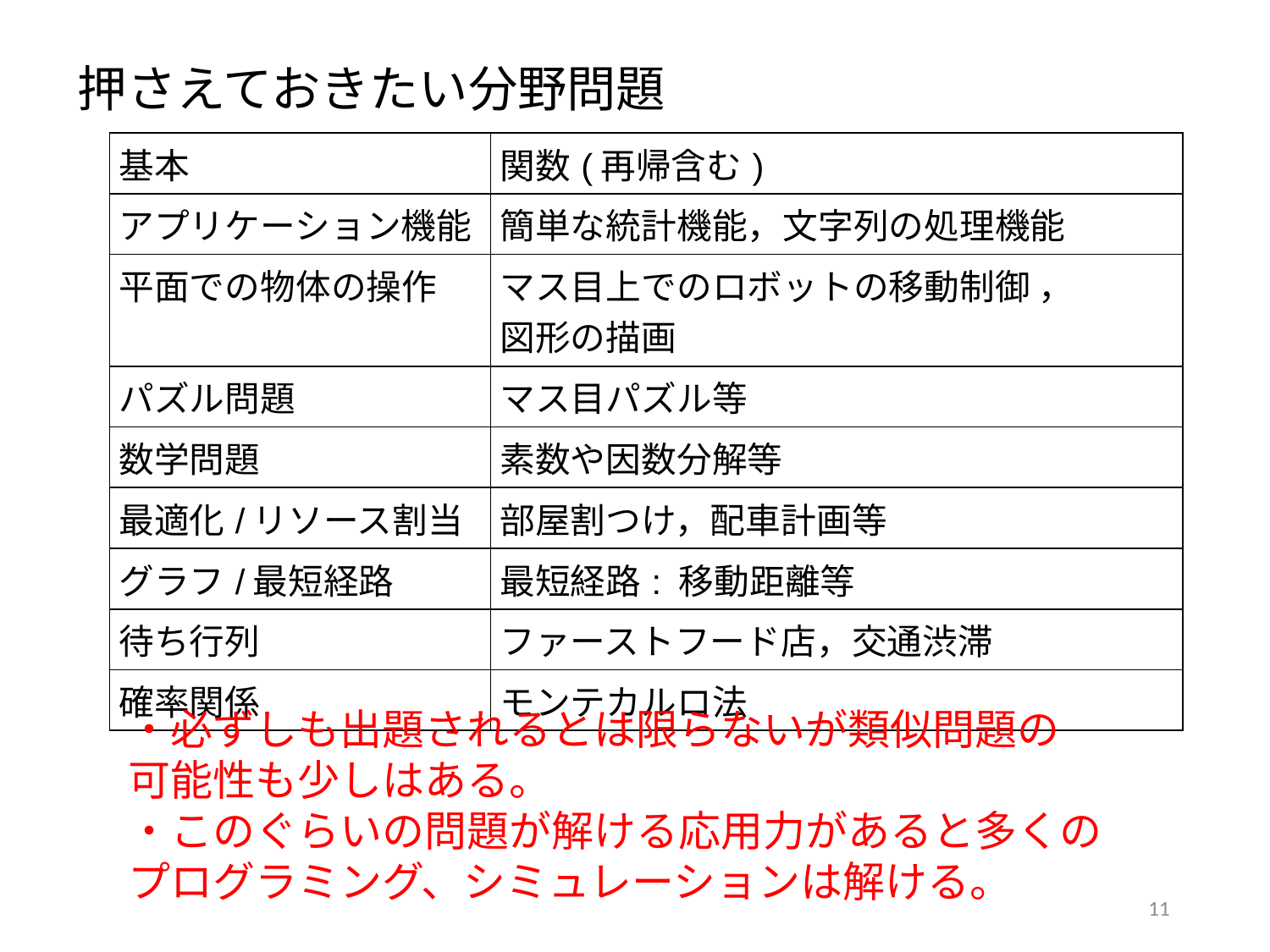

# 押さえておきたい分野問題
| 基本 | 関数(再帰含む) |
| --- | --- |
| アプリケーション機能 | 簡単な統計機能，文字列の処理機能 |
| 平面での物体の操作 | マス目上でのロボットの移動制御 ， 図形の描画 |
| パズル問題 | マス目パズル等 |
| 数学問題 | 素数や因数分解等 |
| 最適化/リソース割当 | 部屋割つけ，配車計画等 |
| グラフ/最短経路 | 最短経路: 移動距離等 |
| 待ち行列 | ファーストフード店，交通渋滞 |
| 確率関係 | モンテカルロ法 |
・必ずしも出題されるとは限らないが類似問題の
可能性も少しはある。
・このぐらいの問題が解ける応用力があると多くのプログラミング、シミュレーションは解ける。
11